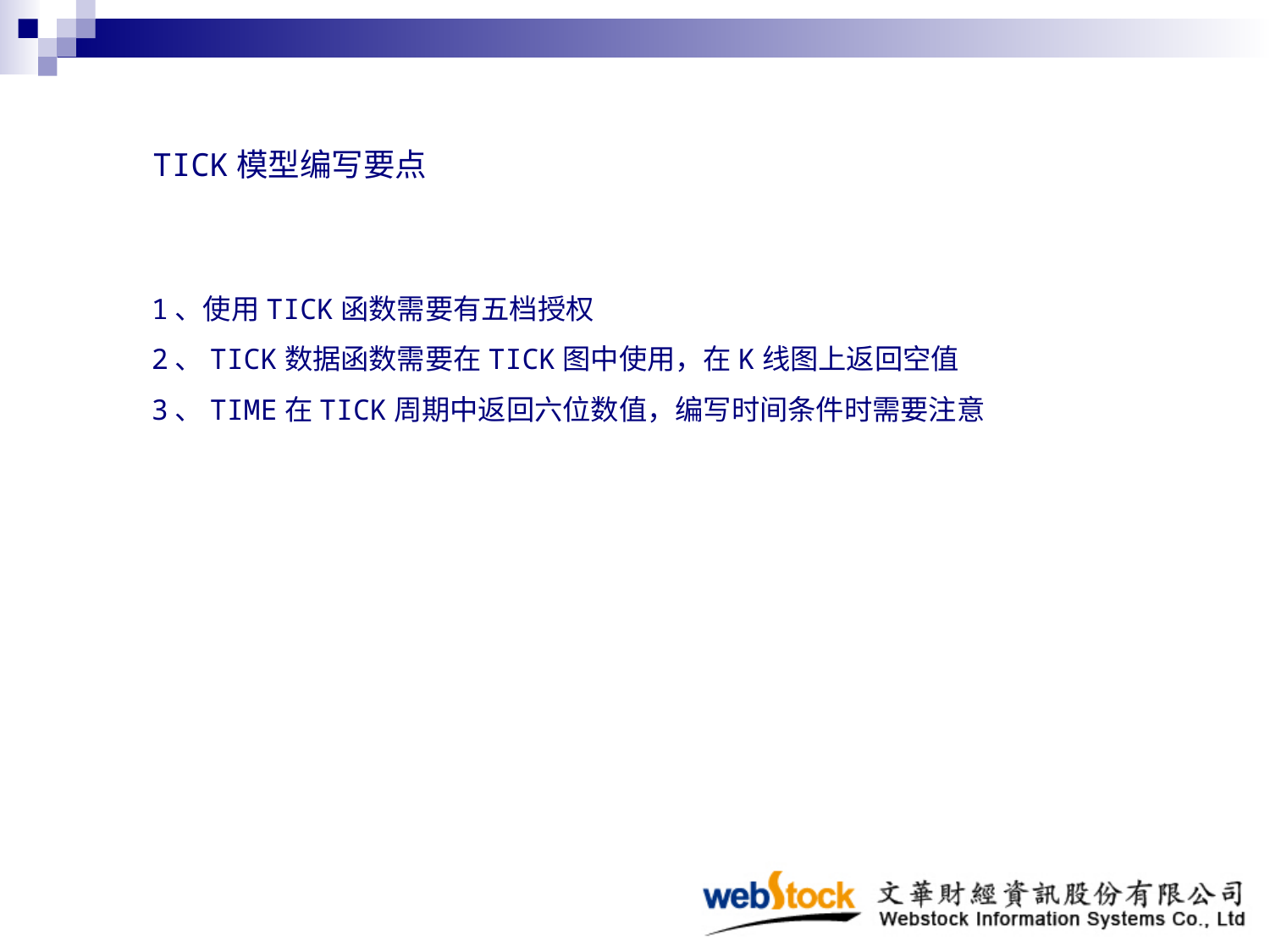

TICK模型编写要点
1、使用TICK函数需要有五档授权
2、TICK数据函数需要在TICK图中使用，在K线图上返回空值
3、TIME在TICK周期中返回六位数值，编写时间条件时需要注意